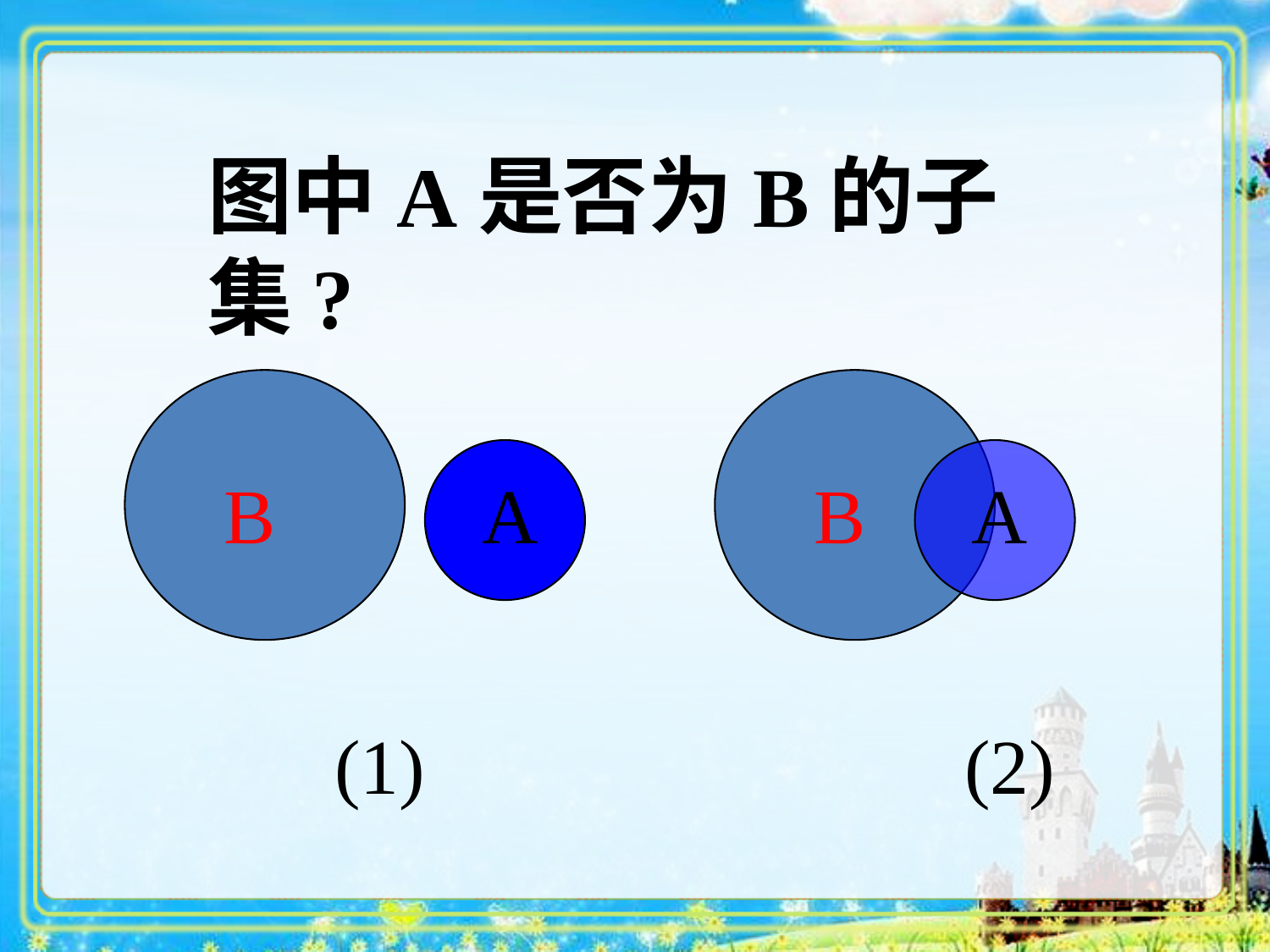

图中A是否为B的子集?

B
A
B
A
(1)
(2)